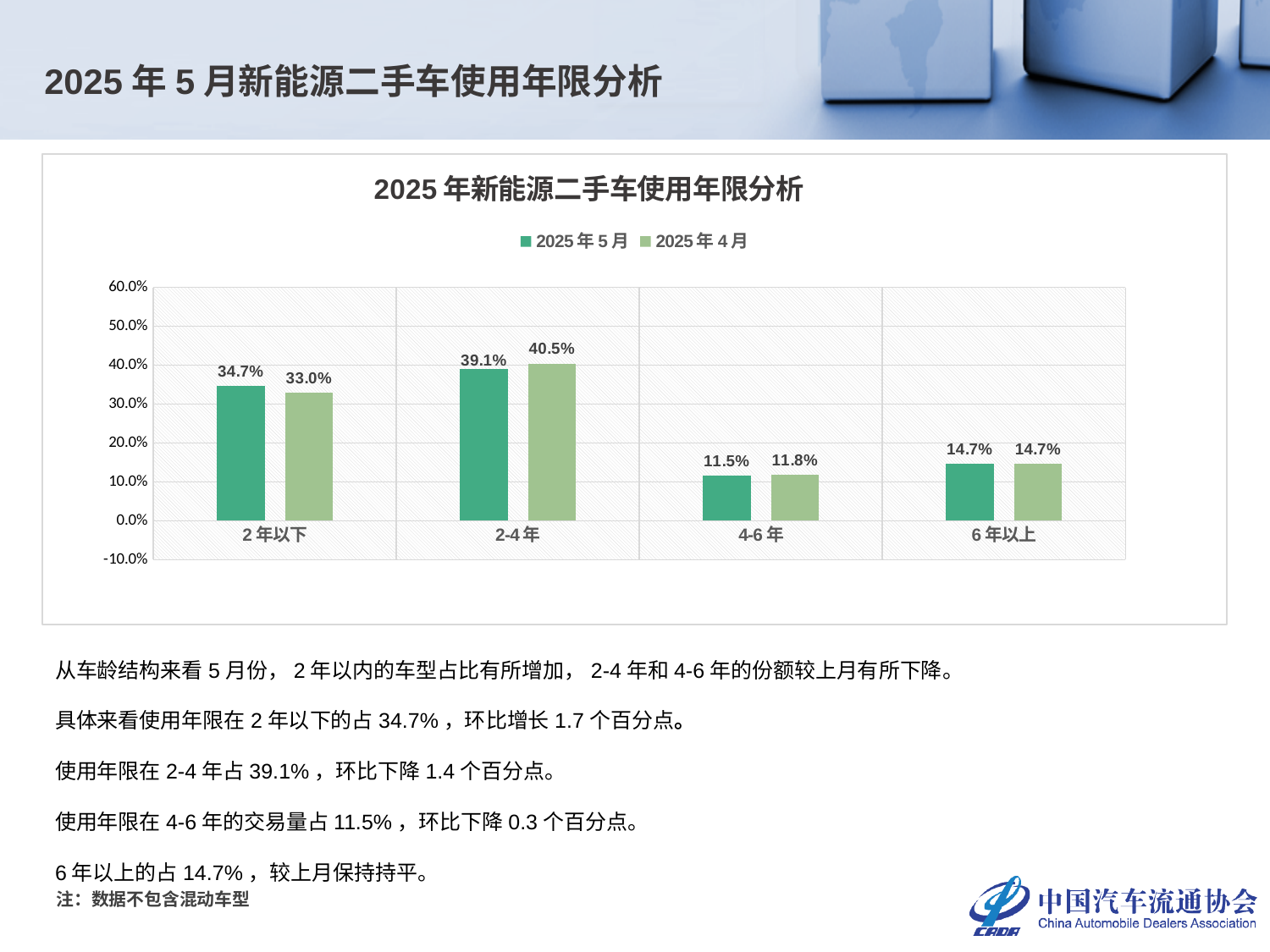

2025年5月新能源二手车使用年限分析

### Chart: 2025年新能源二手车使用年限分析

| Category | 2025年5月 | 2025年4月 |
|---|---|---|
| 2年以下 | 0.34715586091444917 | 0.33003677389410546 |
| 2-4年 | 0.390820632650926 | 0.4045485379699383 |
| 4-6年 | 0.11533498413141283 | 0.11803348923560283 |
| 6年以上 | 0.14668852230321208 | 0.14738119890035345 |
从车龄结构来看5月份，2年以内的车型占比有所增加，2-4年和4-6年的份额较上月有所下降。
具体来看使用年限在2年以下的占34.7%，环比增长1.7个百分点。
使用年限在2-4年占39.1%，环比下降1.4个百分点。
使用年限在4-6年的交易量占11.5%，环比下降0.3个百分点。
6年以上的占14.7%，较上月保持持平。
注：数据不包含混动车型